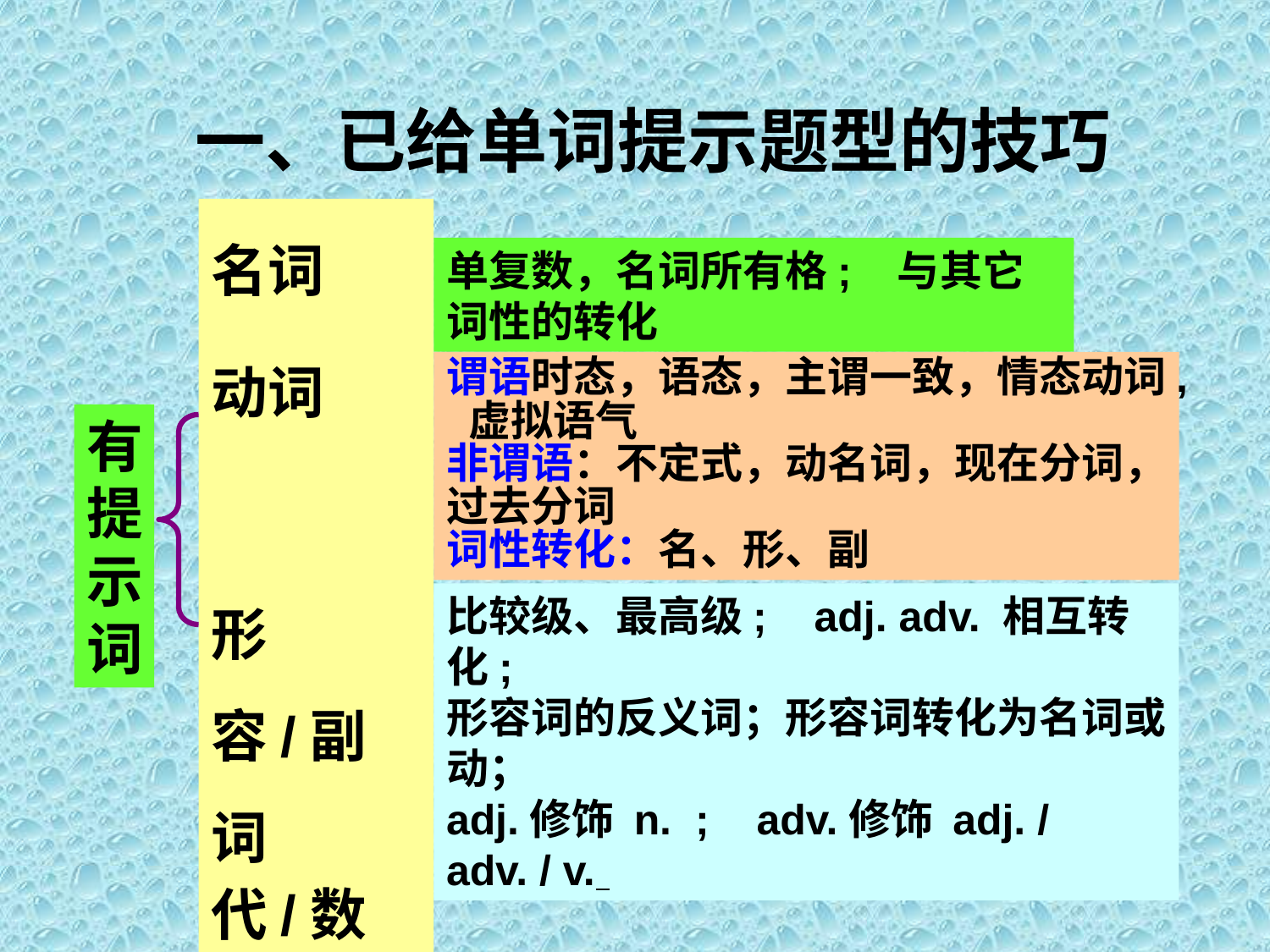

一、已给单词提示题型的技巧
名词
动词

形容/副词
代/数词

单复数，名词所有格;   与其它词性的转化
谓语时态，语态，主谓一致，情态动词, 虚拟语气
非谓语：不定式，动名词，现在分词，过去分词
词性转化：名、形、副
有提示词

比较级、最高级;    adj. adv. 相互转化;
形容词的反义词；形容词转化为名词或动；
adj.修饰 n.  ;    adv.修饰 adj. / adv. / v.